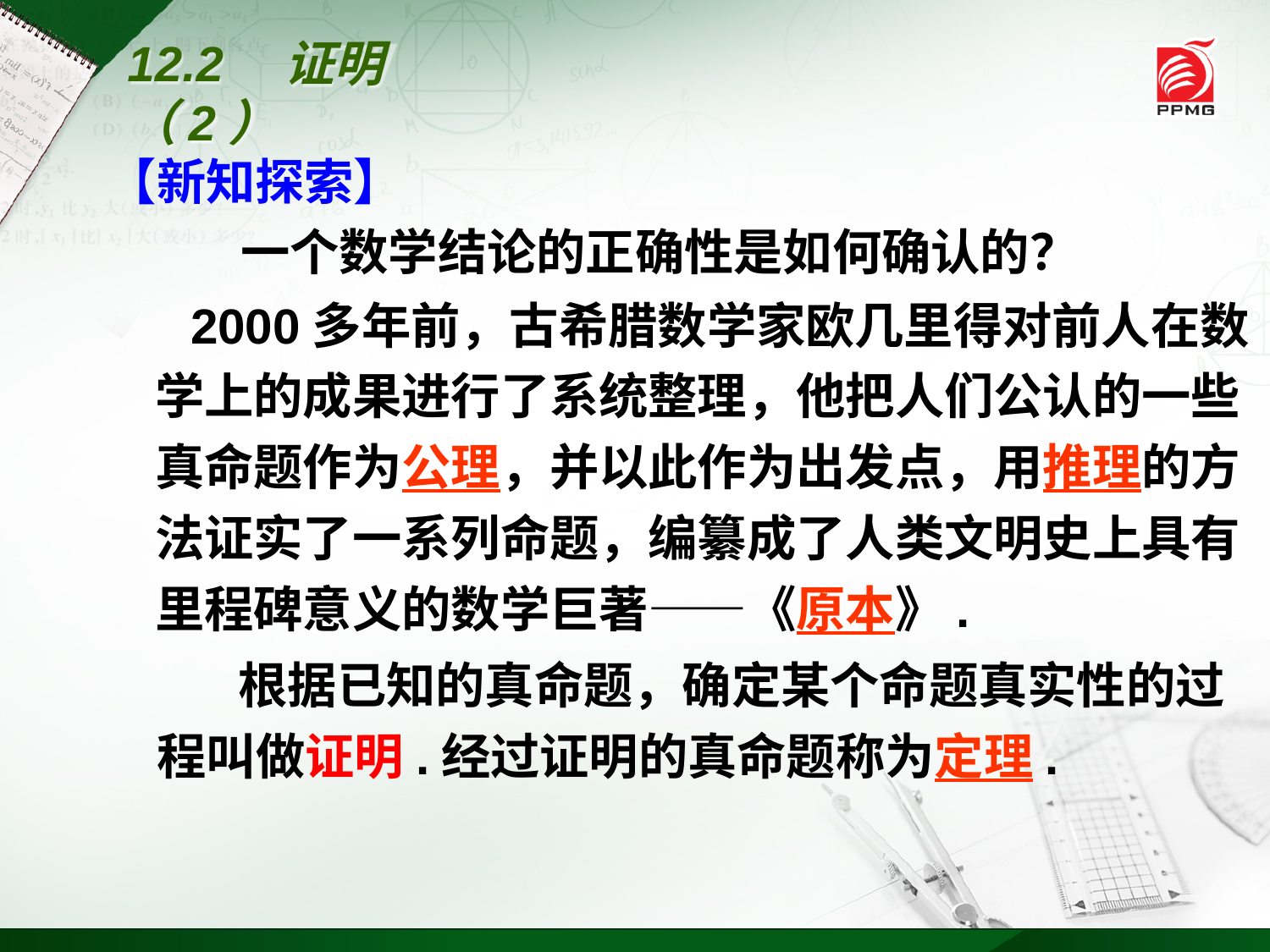

12.2　证明（2）
【新知探索】
 一个数学结论的正确性是如何确认的？
       2000多年前，古希腊数学家欧几里得对前人在数学上的成果进行了系统整理，他把人们公认的一些真命题作为公理，并以此作为出发点，用推理的方法证实了一系列命题，编纂成了人类文明史上具有里程碑意义的数学巨著——《原本》.
   　根据已知的真命题，确定某个命题真实性的过程叫做证明.经过证明的真命题称为定理.